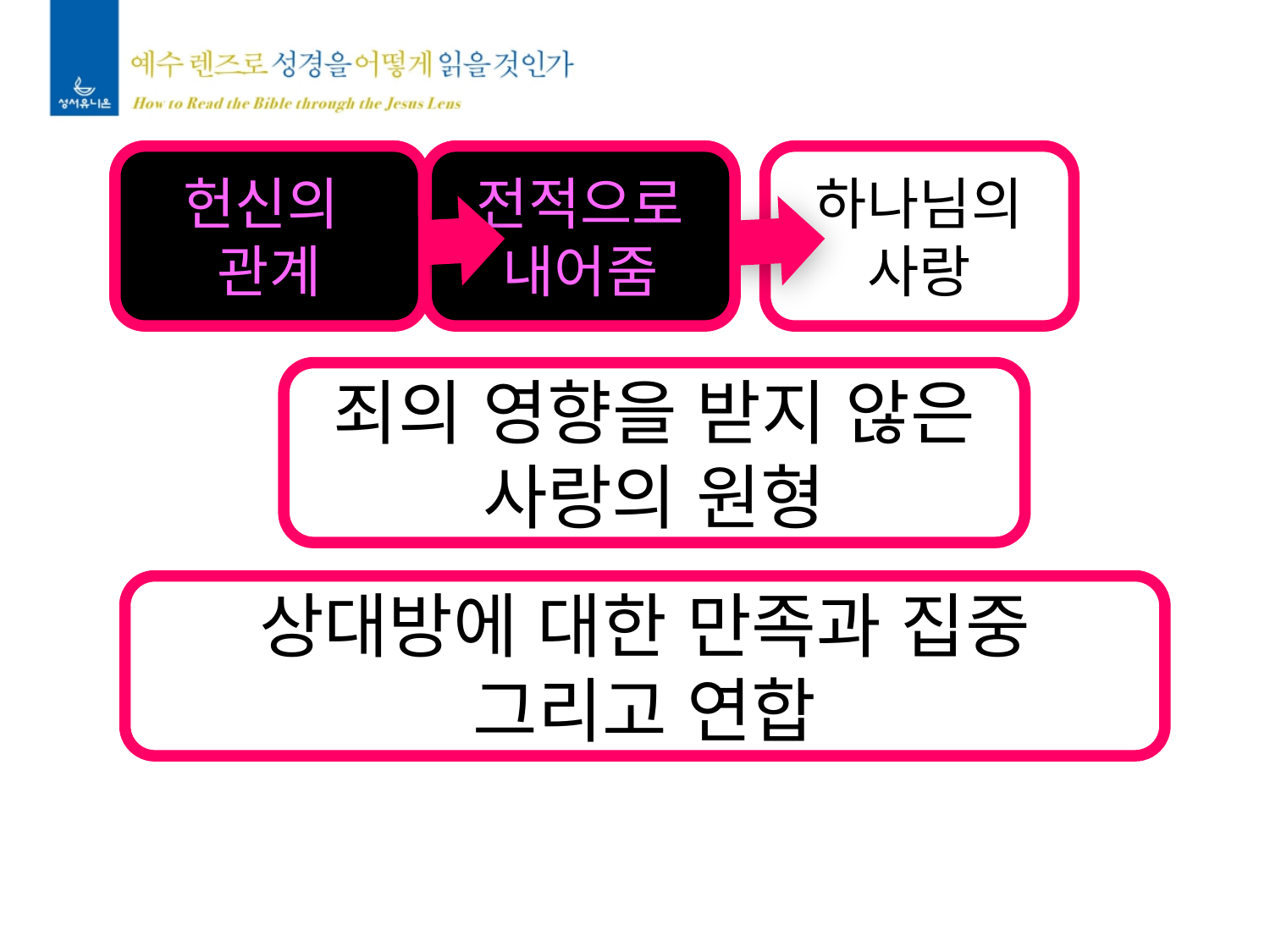

헌신의
관계
전적으로
내어줌
하나님의
사랑

죄의 영향을 받지 않은
사랑의 원형
상대방에 대한 만족과 집중
그리고 연합